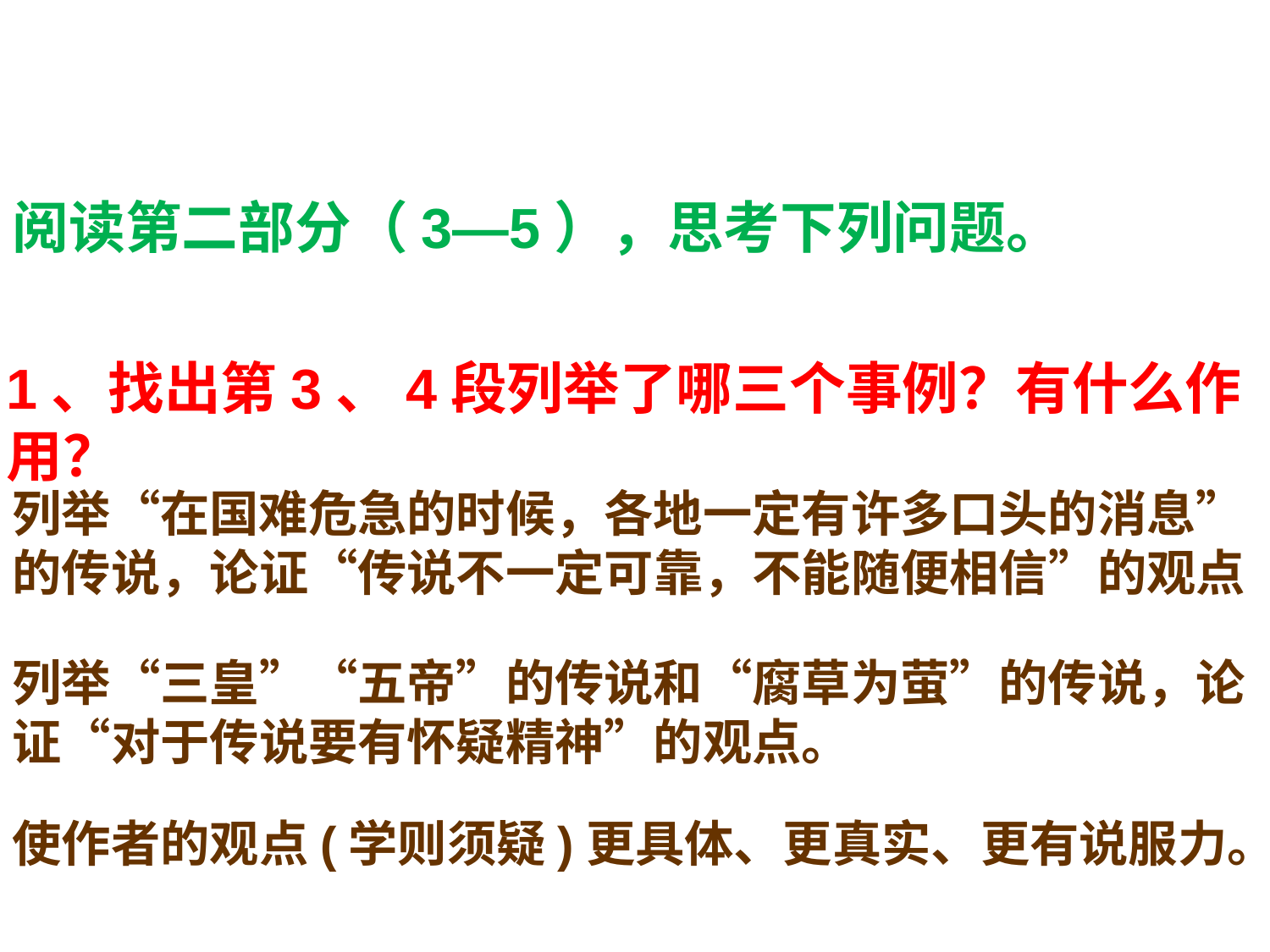

阅读第二部分（3—5），思考下列问题。
1、找出第3、4段列举了哪三个事例？有什么作用？
列举“在国难危急的时候，各地一定有许多口头的消息”的传说，论证“传说不一定可靠，不能随便相信”的观点
列举“三皇”“五帝”的传说和“腐草为萤”的传说，论证“对于传说要有怀疑精神”的观点。
使作者的观点(学则须疑)更具体、更真实、更有说服力。